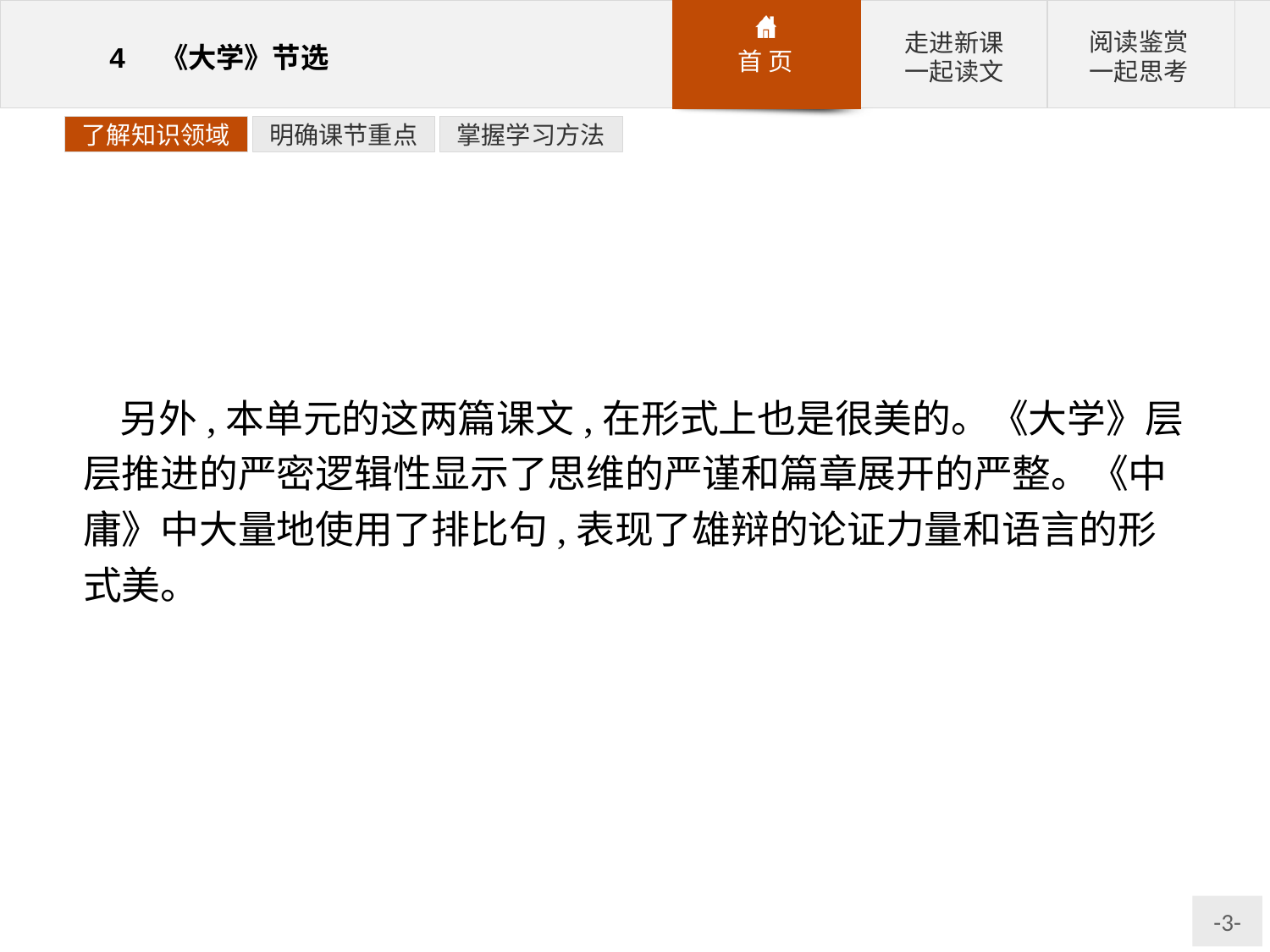

了解知识领域
明确课节重点
掌握学习方法
另外,本单元的这两篇课文,在形式上也是很美的。《大学》层层推进的严密逻辑性显示了思维的严谨和篇章展开的严整。《中庸》中大量地使用了排比句,表现了雄辩的论证力量和语言的形式美。